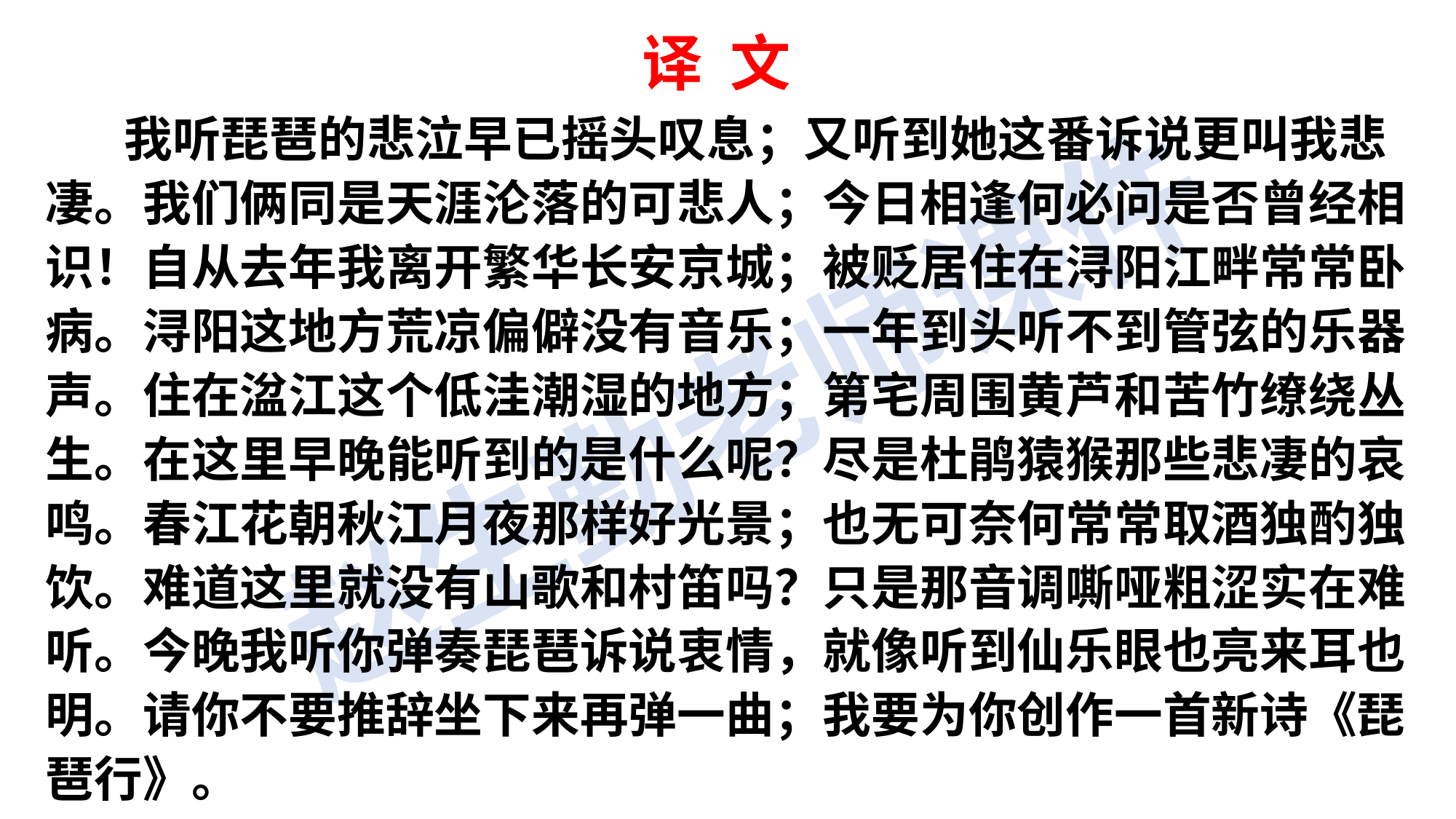

译  文
      我听琵琶的悲泣早已摇头叹息；又听到她这番诉说更叫我悲凄。我们俩同是天涯沦落的可悲人；今日相逢何必问是否曾经相识！自从去年我离开繁华长安京城；被贬居住在浔阳江畔常常卧病。浔阳这地方荒凉偏僻没有音乐；一年到头听不到管弦的乐器声。住在湓江这个低洼潮湿的地方；第宅周围黄芦和苦竹缭绕丛生。在这里早晚能听到的是什么呢？尽是杜鹃猿猴那些悲凄的哀鸣。春江花朝秋江月夜那样好光景；也无可奈何常常取酒独酌独饮。难道这里就没有山歌和村笛吗？只是那音调嘶哑粗涩实在难听。今晚我听你弹奏琵琶诉说衷情，就像听到仙乐眼也亮来耳也明。请你不要推辞坐下来再弹一曲；我要为你创作一首新诗《琵琶行》。